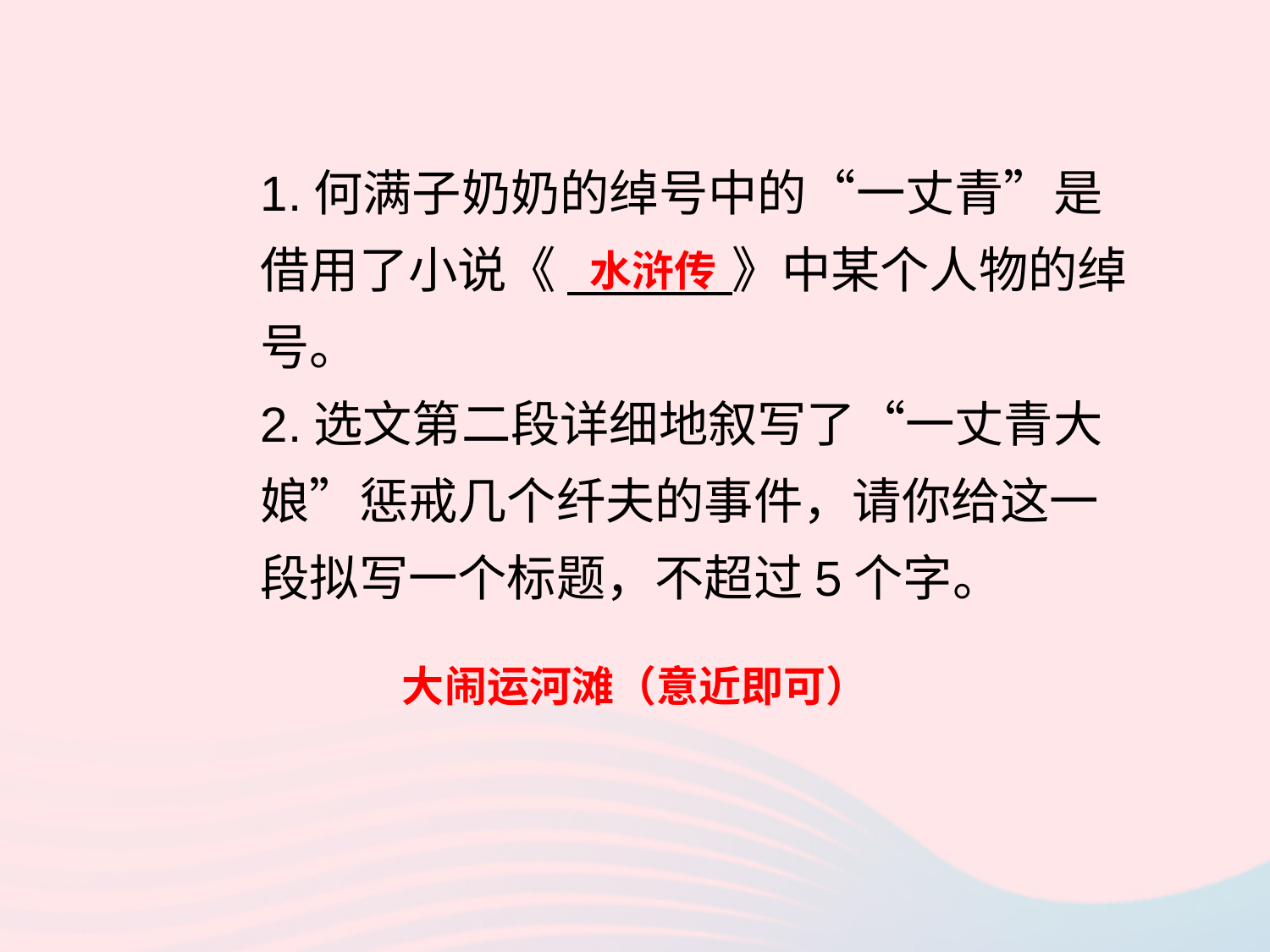

1.何满子奶奶的绰号中的“一丈青”是借用了小说《                》中某个人物的绰号。
2.选文第二段详细地叙写了“一丈青大娘”惩戒几个纤夫的事件，请你给这一段拟写一个标题，不超过5个字。
水浒传
大闹运河滩（意近即可）